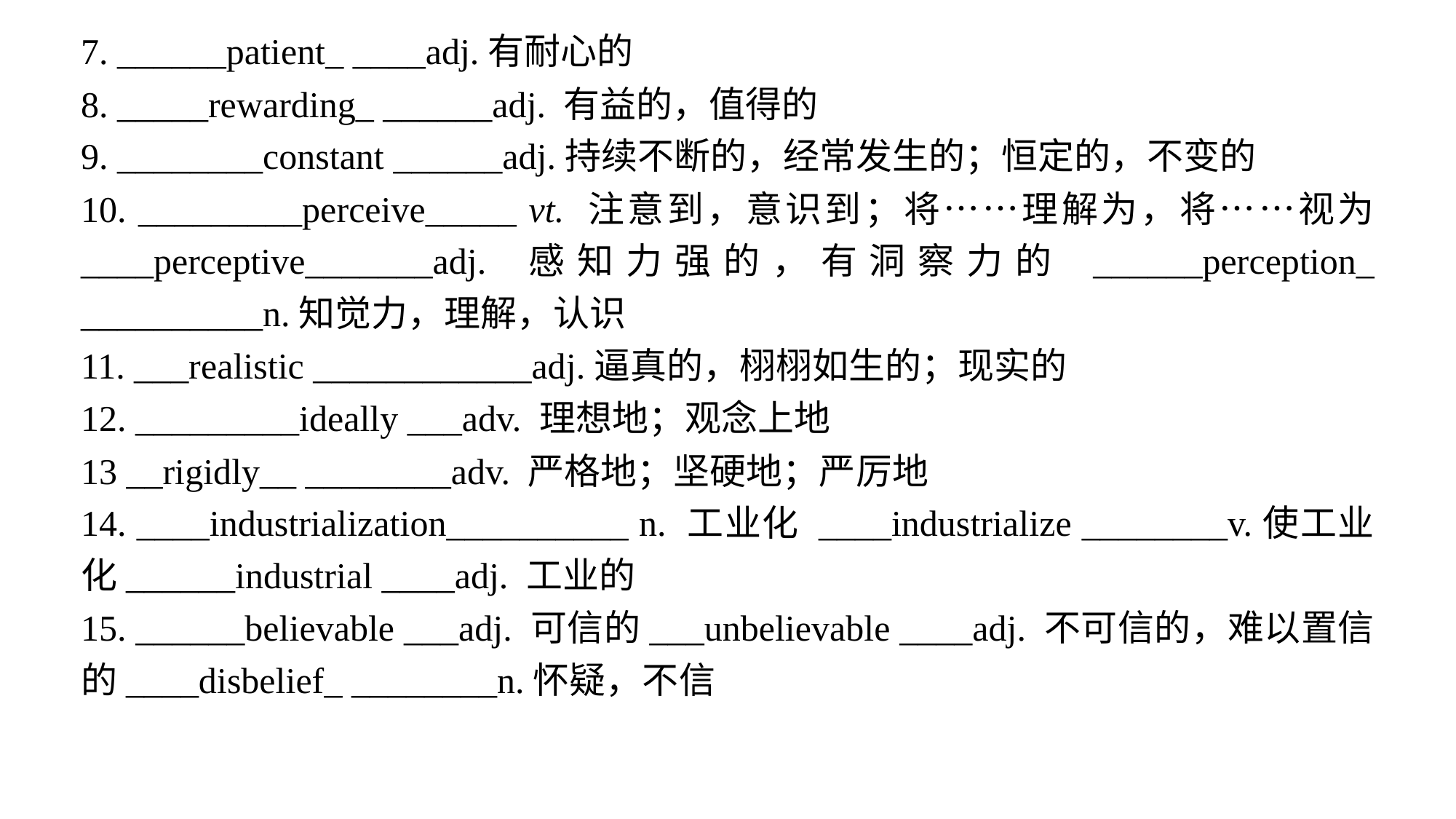

7. ______patient_ ____adj.有耐心的
8. _____rewarding_ ______adj. 有益的，值得的
9. ________constant ______adj.持续不断的，经常发生的；恒定的，不变的
10. _________perceive_____ vt. 注意到，意识到；将……理解为，将……视为 ____perceptive_______adj. 感知力强的，有洞察力的 ______perception_ __________n.知觉力，理解，认识
11. ___realistic ____________adj.逼真的，栩栩如生的；现实的
12. _________ideally ___adv. 理想地；观念上地
13 __rigidly__ ________adv. 严格地；坚硬地；严厉地
14. ____industrialization__________ n. 工业化 ____industrialize ________v.使工业化______industrial ____adj. 工业的
15. ______believable ___adj. 可信的___unbelievable ____adj. 不可信的，难以置信的____disbelief_ ________n.怀疑，不信